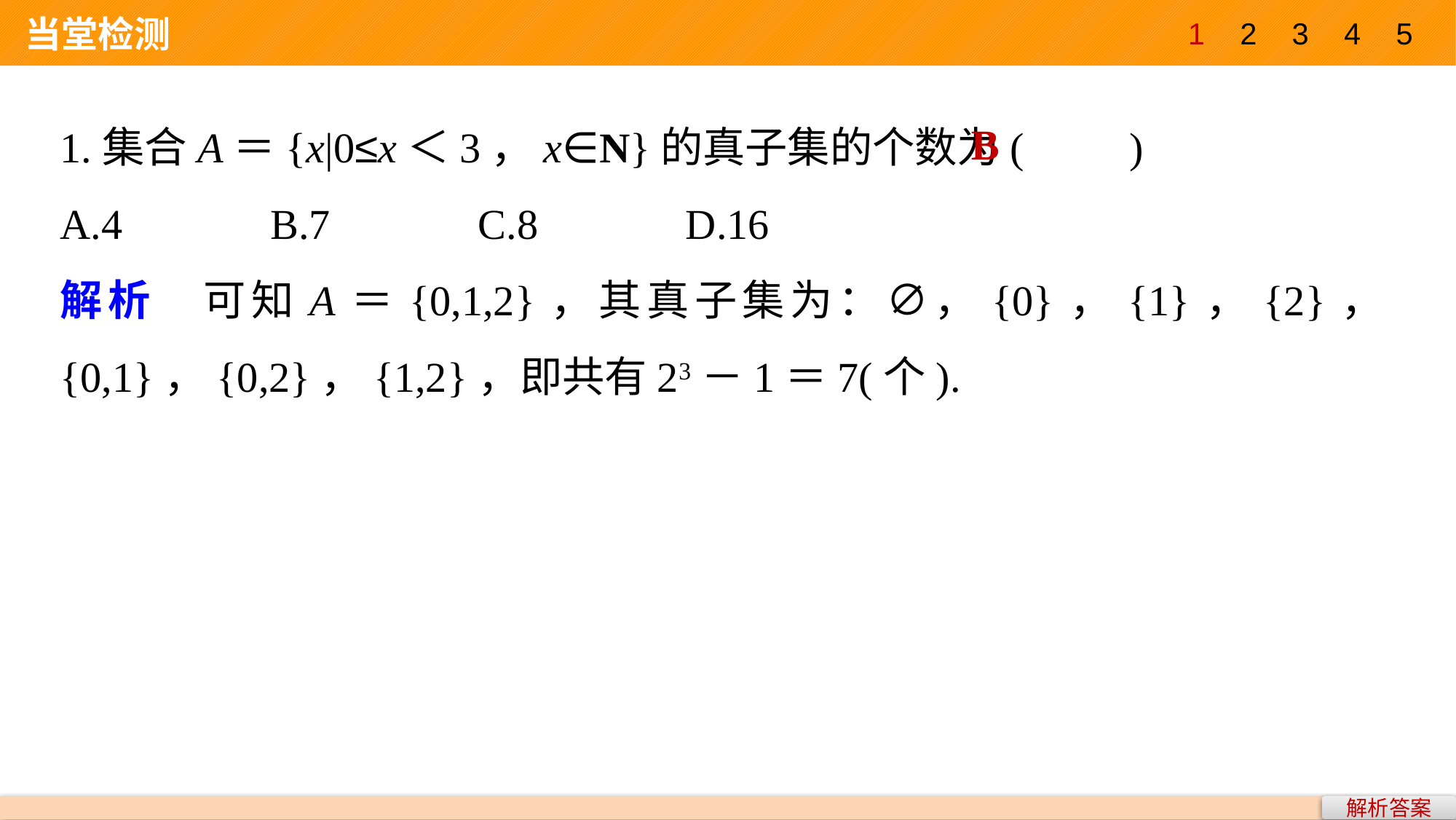

1
2
3
4
5
  当堂检测
1.集合A＝{x|0≤x＜3，x∈N}的真子集的个数为(　　)
A.4              B.7              C.8              D.16
解析　可知A＝{0,1,2}，其真子集为：∅，{0}，{1}，{2}，{0,1}，{0,2}，{1,2}，即共有23－1＝7(个).
B
解析答案